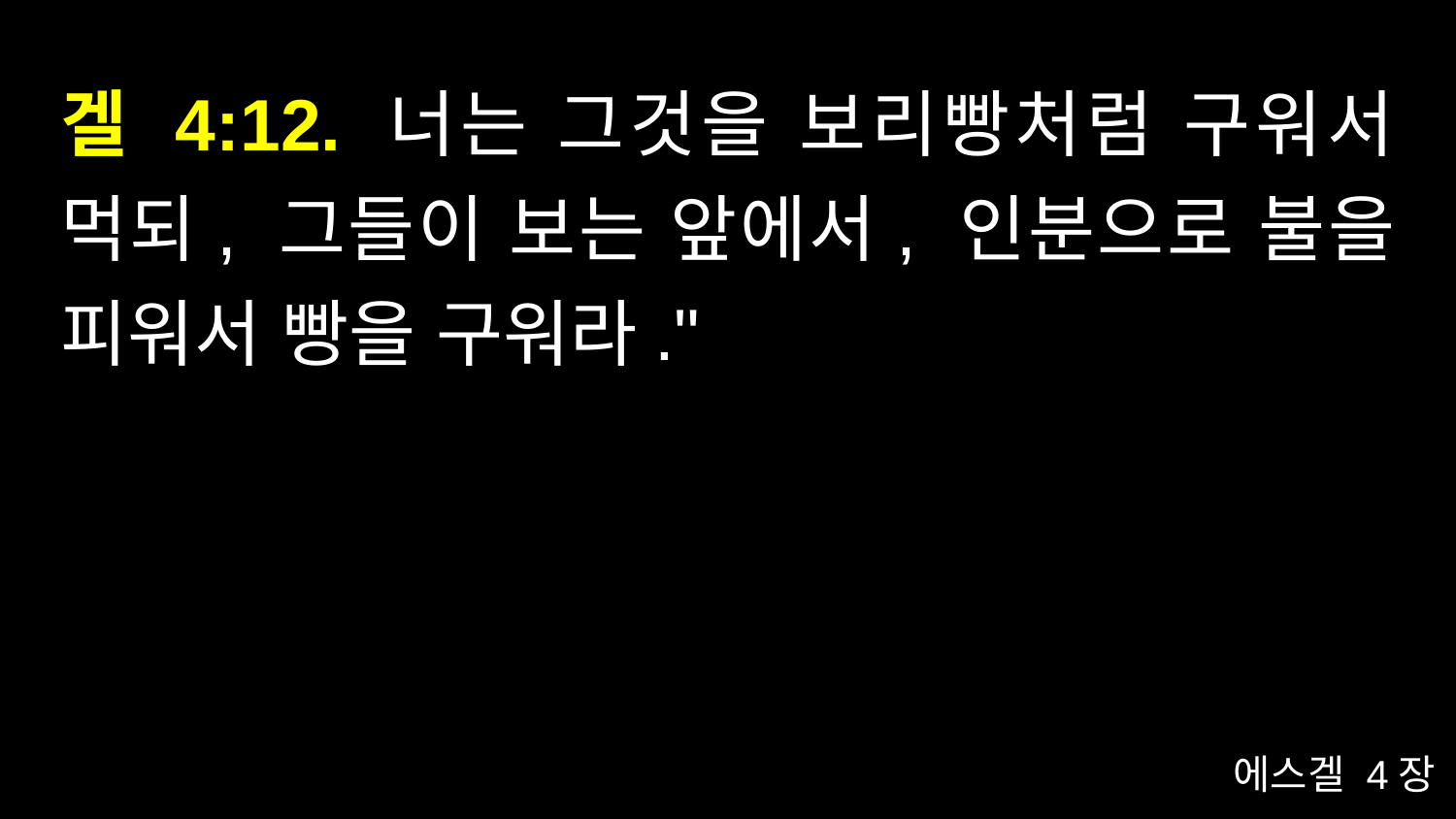

# 겔 4:12. 너는 그것을 보리빵처럼 구워서 먹되, 그들이 보는 앞에서, 인분으로 불을 피워서 빵을 구워라."
에스겔 4장